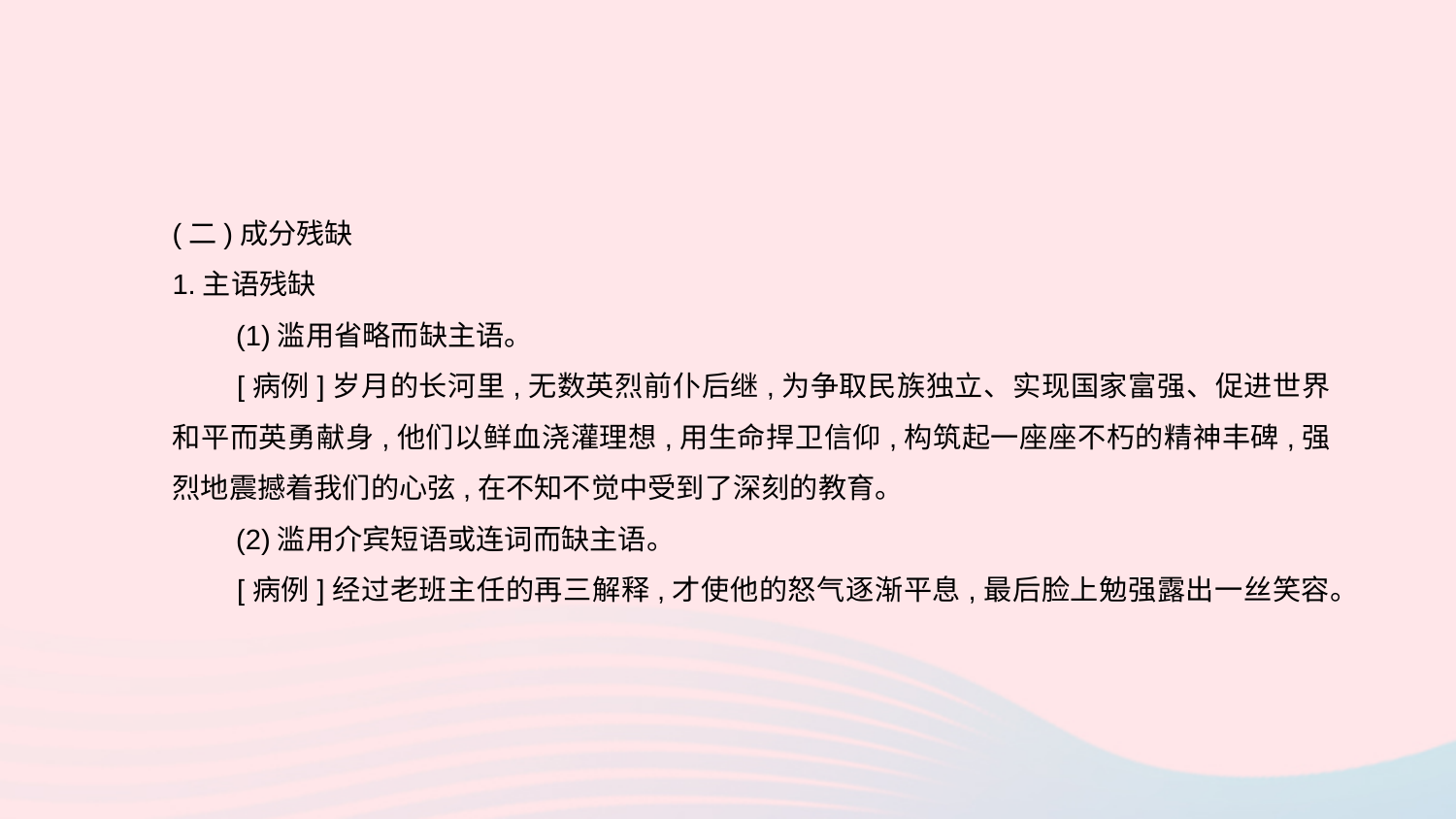

(二)成分残缺
1.主语残缺
　　(1)滥用省略而缺主语。
　　[病例]岁月的长河里,无数英烈前仆后继,为争取民族独立、实现国家富强、促进世界和平而英勇献身,他们以鲜血浇灌理想,用生命捍卫信仰,构筑起一座座不朽的精神丰碑,强烈地震撼着我们的心弦,在不知不觉中受到了深刻的教育。
　　(2)滥用介宾短语或连词而缺主语。
　　[病例]经过老班主任的再三解释,才使他的怒气逐渐平息,最后脸上勉强露出一丝笑容。